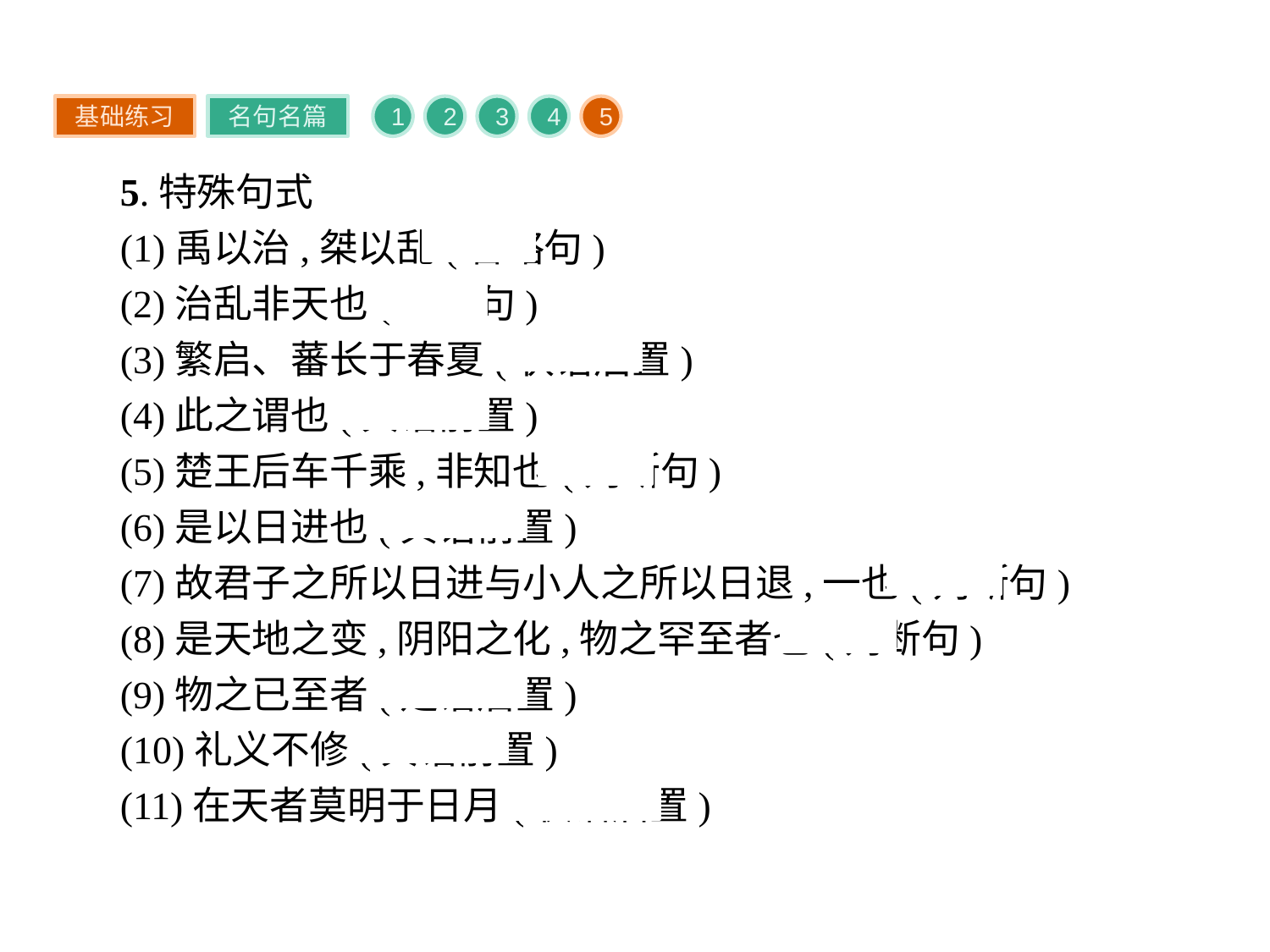

基础练习
名句名篇
1
2
3
4
5
5.特殊句式
(1)禹以治,桀以乱(省略句)
(2)治乱非天也(判断句)
(3)繁启、蕃长于春夏(状语后置)
(4)此之谓也(宾语前置)
(5)楚王后车千乘,非知也(判断句)
(6)是以日进也(宾语前置)
(7)故君子之所以日进与小人之所以日退,一也(判断句)
(8)是天地之变,阴阳之化,物之罕至者也(判断句)
(9)物之已至者(定语后置)
(10)礼义不修(宾语前置)
(11)在天者莫明于日月(状语后置)